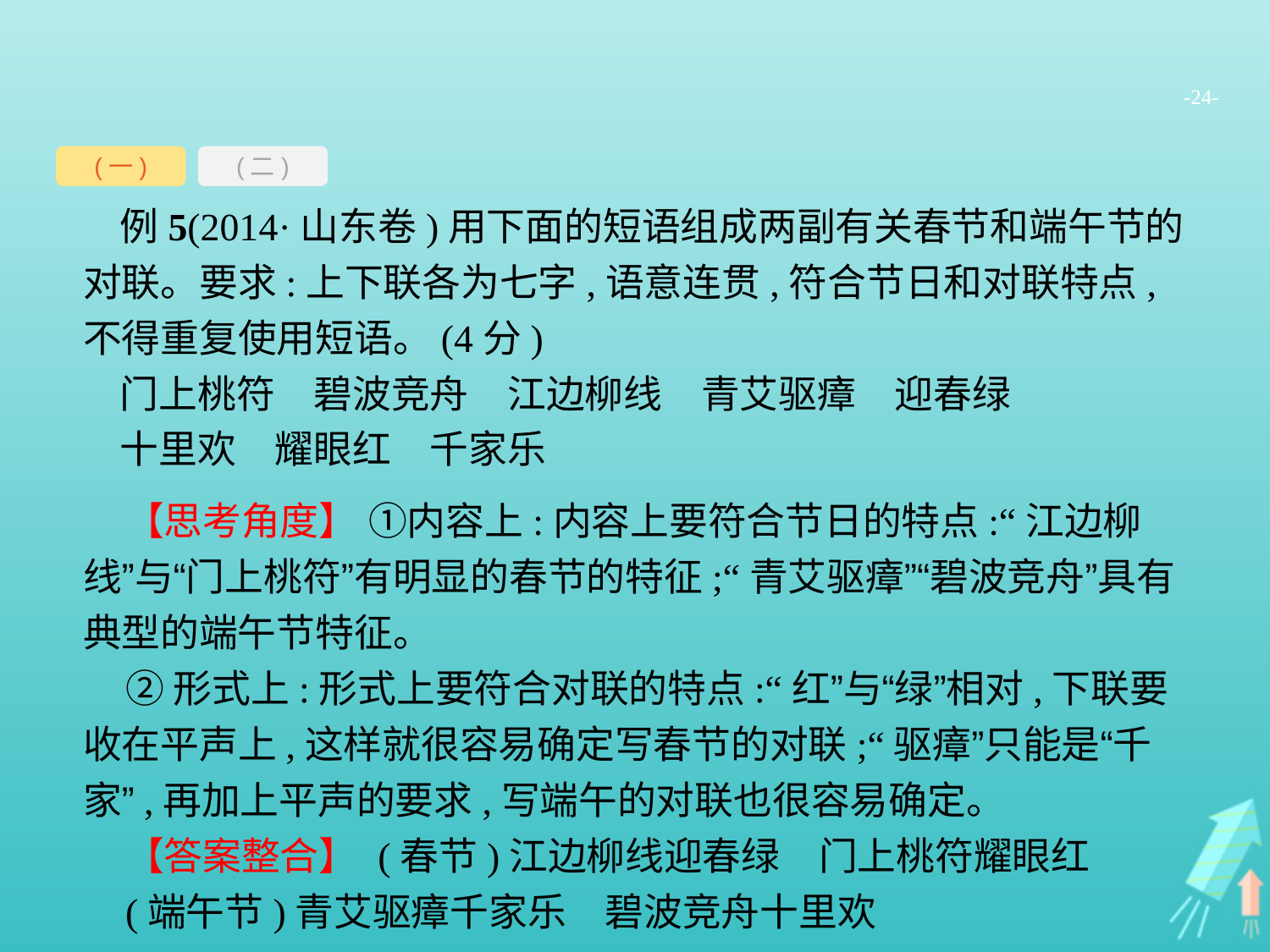

-24-
(一)
(二)
例5(2014·山东卷)用下面的短语组成两副有关春节和端午节的对联。要求:上下联各为七字,语意连贯,符合节日和对联特点,不得重复使用短语。(4分)
门上桃符　碧波竞舟　江边柳线　青艾驱瘴　迎春绿
十里欢　耀眼红　千家乐
【思考角度】 ①内容上:内容上要符合节日的特点:“江边柳线”与“门上桃符”有明显的春节的特征;“青艾驱瘴”“碧波竞舟”具有典型的端午节特征。
②形式上:形式上要符合对联的特点:“红”与“绿”相对,下联要收在平声上,这样就很容易确定写春节的对联;“驱瘴”只能是“千家”,再加上平声的要求,写端午的对联也很容易确定。
【答案整合】 (春节)江边柳线迎春绿　门上桃符耀眼红
(端午节)青艾驱瘴千家乐　碧波竞舟十里欢